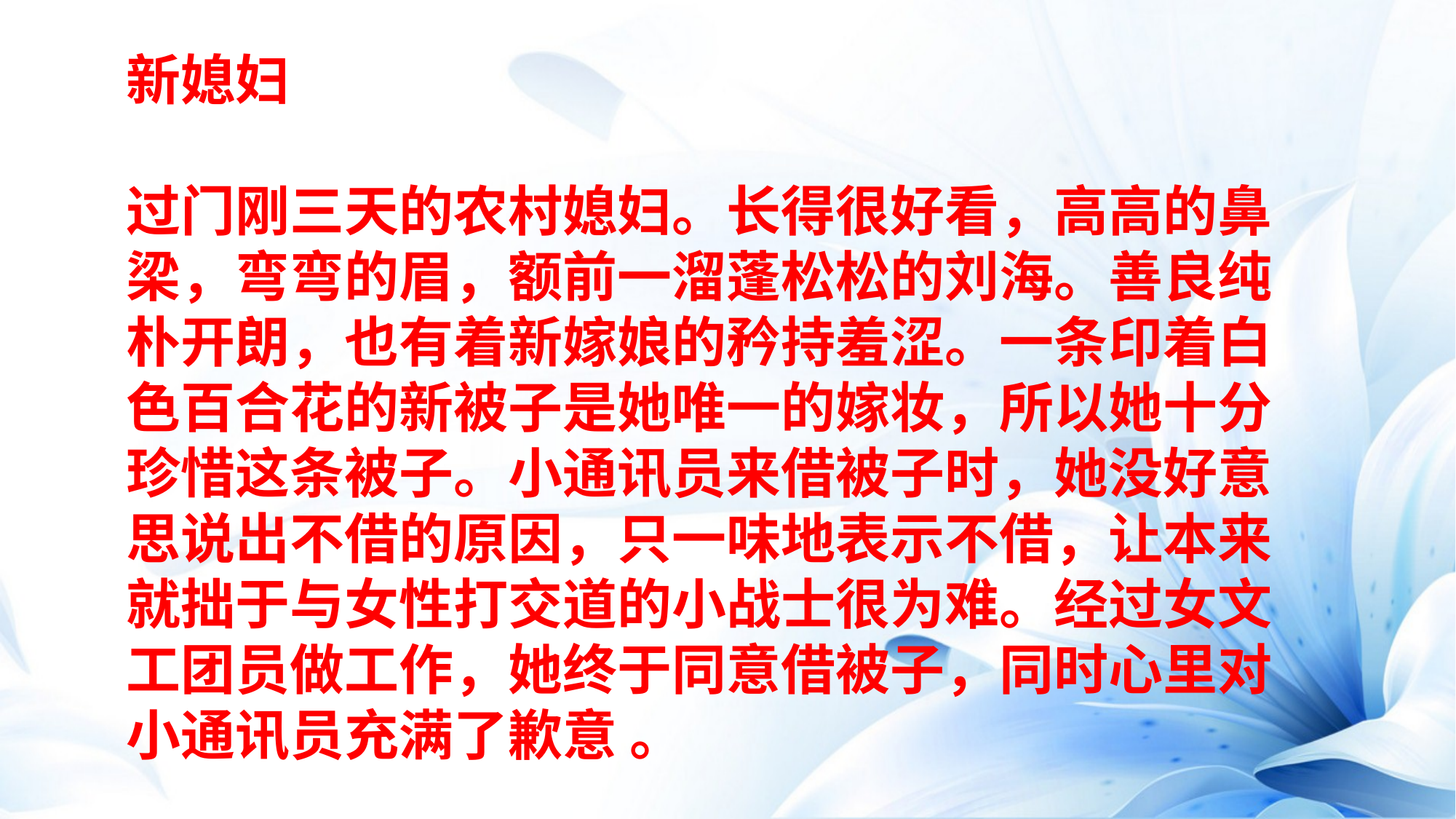

新媳妇

过门刚三天的农村媳妇。长得很好看，高高的鼻梁，弯弯的眉，额前一溜蓬松松的刘海。善良纯朴开朗，也有着新嫁娘的矜持羞涩。一条印着白色百合花的新被子是她唯一的嫁妆，所以她十分珍惜这条被子。小通讯员来借被子时，她没好意思说出不借的原因，只一味地表示不借，让本来就拙于与女性打交道的小战士很为难。经过女文工团员做工作，她终于同意借被子，同时心里对小通讯员充满了歉意 。